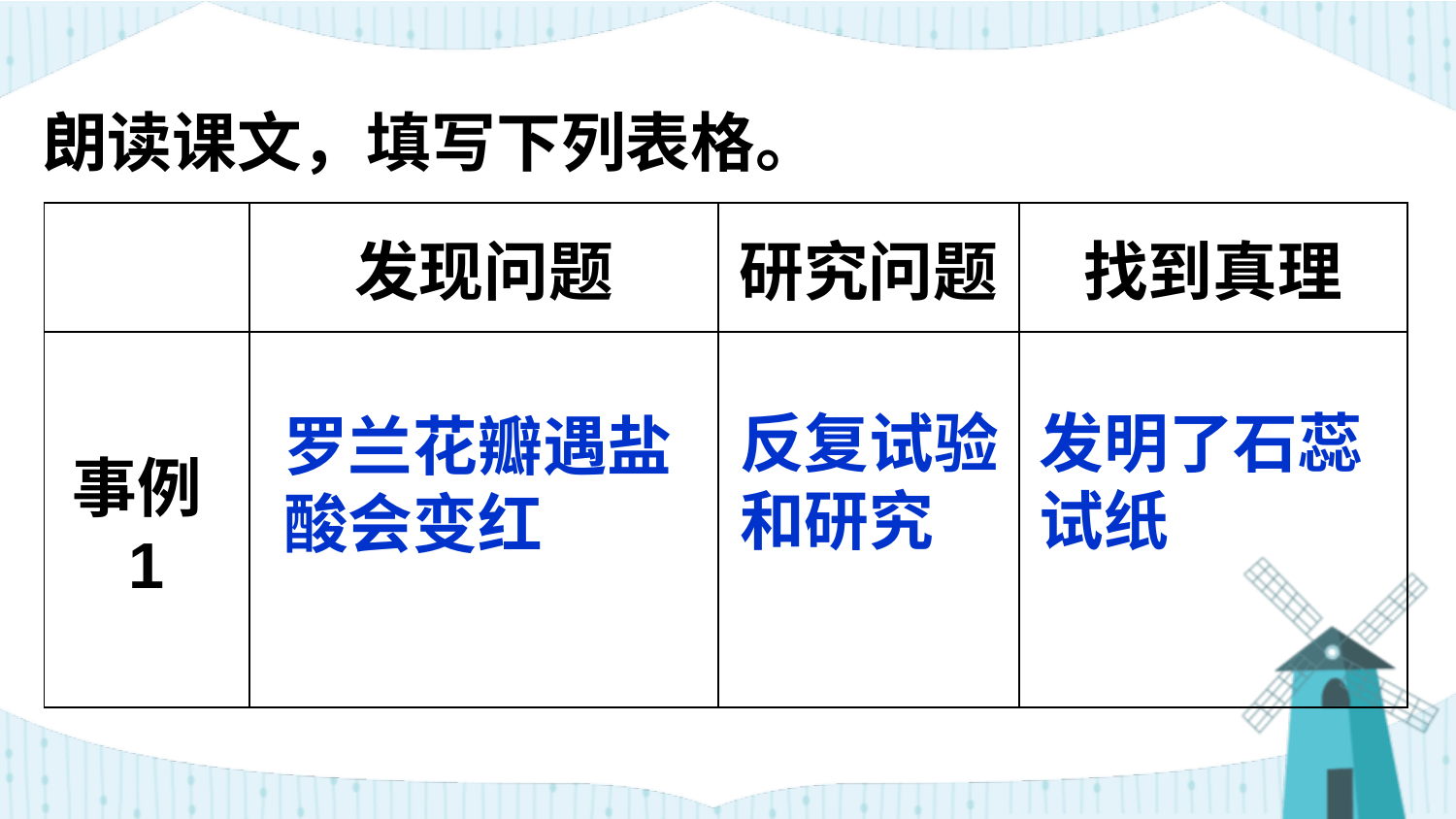

朗读课文，填写下列表格。
|  | 发现问题 | 研究问题 | 找到真理 |
| --- | --- | --- | --- |
| 事例1 |  |  |  |
反复试验和研究
发明了石蕊试纸
罗兰花瓣遇盐酸会变红